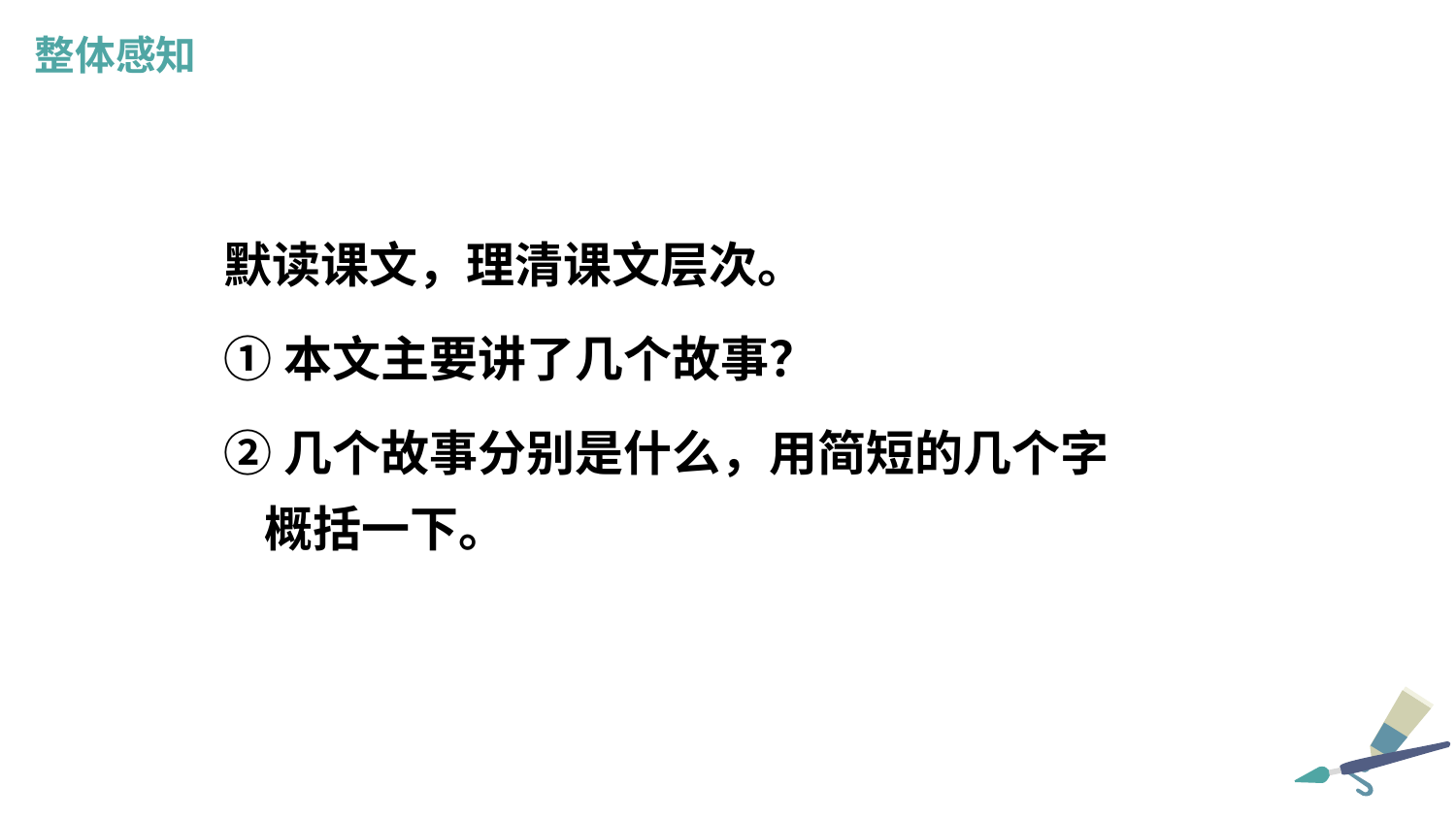

整体感知
默读课文，理清课文层次。
①本文主要讲了几个故事？
②几个故事分别是什么，用简短的几个字概括一下。